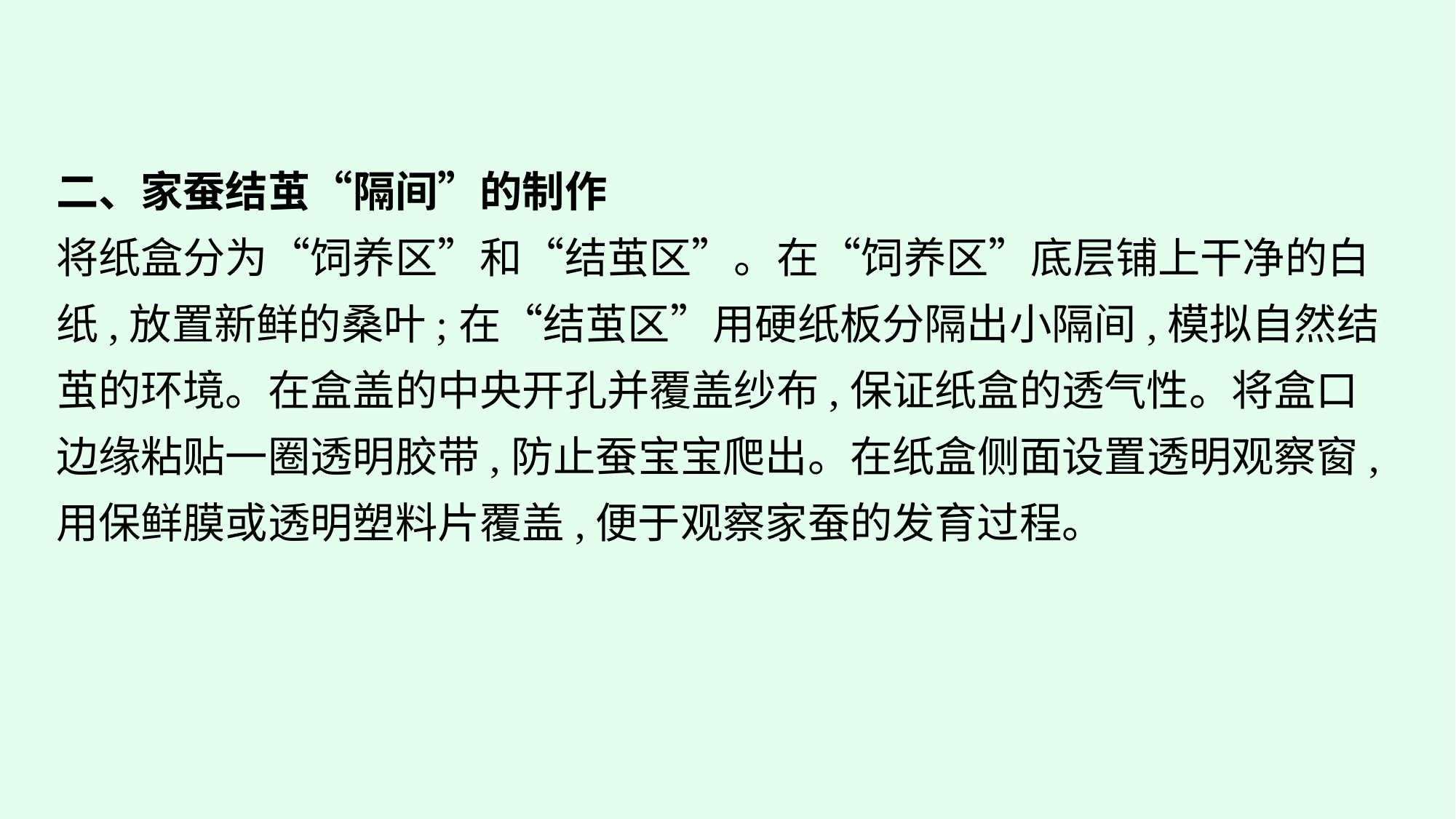

二、家蚕结茧“隔间”的制作
将纸盒分为“饲养区”和“结茧区”。在“饲养区”底层铺上干净的白纸,放置新鲜的桑叶;在“结茧区”用硬纸板分隔出小隔间,模拟自然结茧的环境。在盒盖的中央开孔并覆盖纱布,保证纸盒的透气性。将盒口边缘粘贴一圈透明胶带,防止蚕宝宝爬出。在纸盒侧面设置透明观察窗,用保鲜膜或透明塑料片覆盖,便于观察家蚕的发育过程。